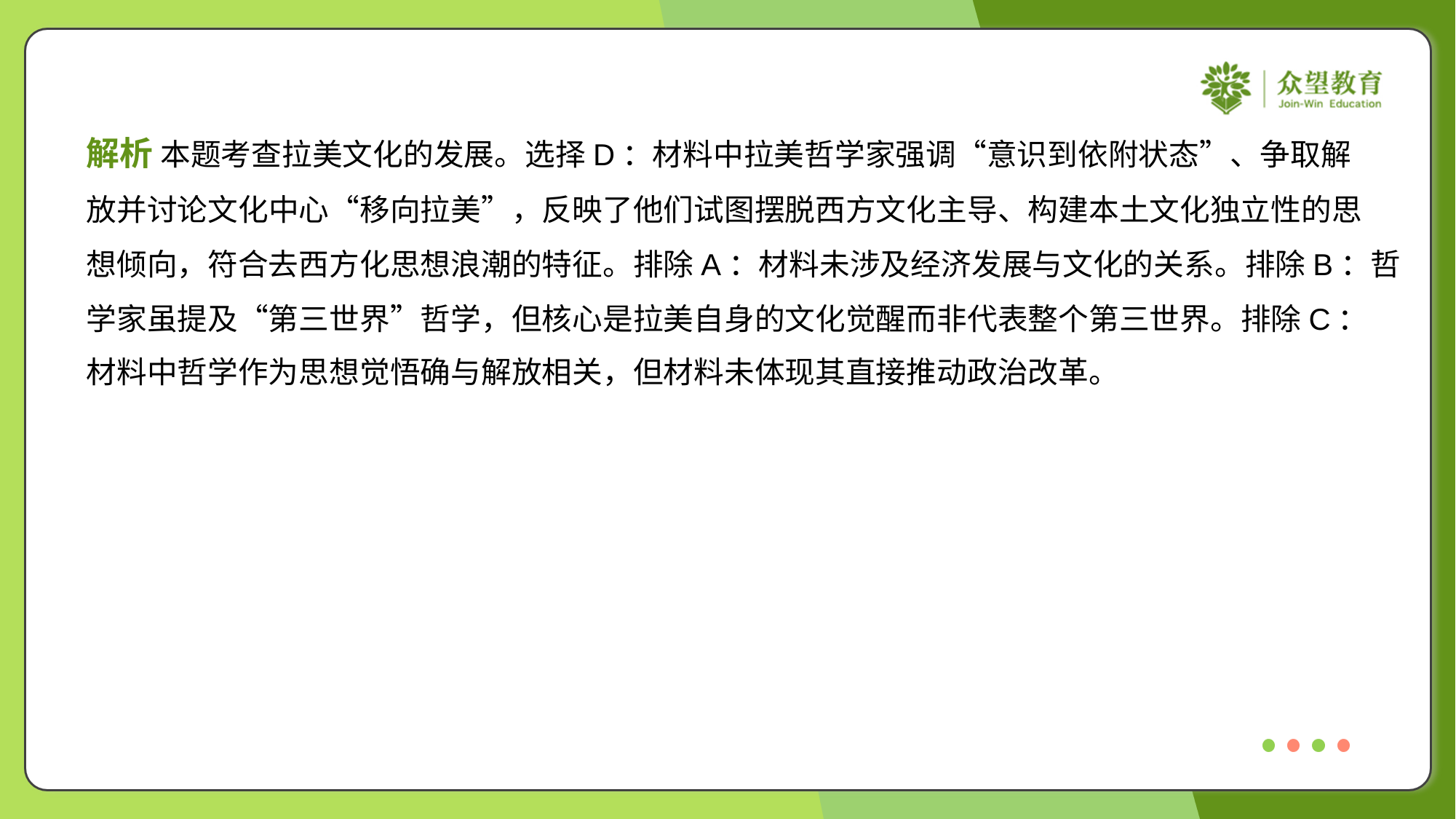

解析 本题考查拉美文化的发展。选择D：材料中拉美哲学家强调“意识到依附状态”、争取解
放并讨论文化中心“移向拉美”，反映了他们试图摆脱西方文化主导、构建本土文化独立性的思
想倾向，符合去西方化思想浪潮的特征。排除A：材料未涉及经济发展与文化的关系。排除B：哲
学家虽提及“第三世界”哲学，但核心是拉美自身的文化觉醒而非代表整个第三世界。排除C：
材料中哲学作为思想觉悟确与解放相关，但材料未体现其直接推动政治改革。